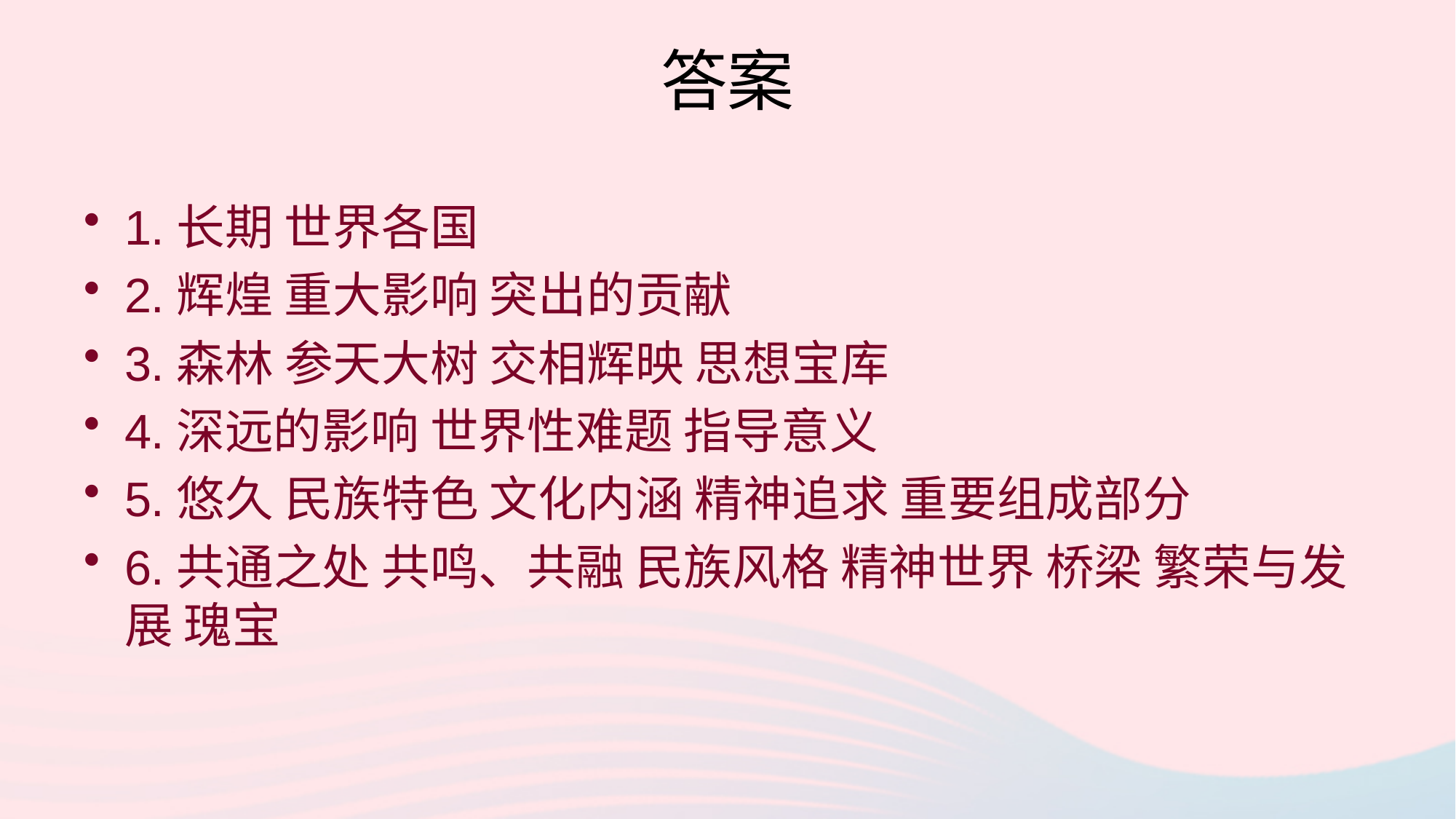

# 答案
1.长期 世界各国
2.辉煌 重大影响 突出的贡献
3.森林 参天大树 交相辉映 思想宝库
4.深远的影响 世界性难题 指导意义
5.悠久 民族特色 文化内涵 精神追求 重要组成部分
6.共通之处 共鸣、共融 民族风格 精神世界 桥梁 繁荣与发展 瑰宝